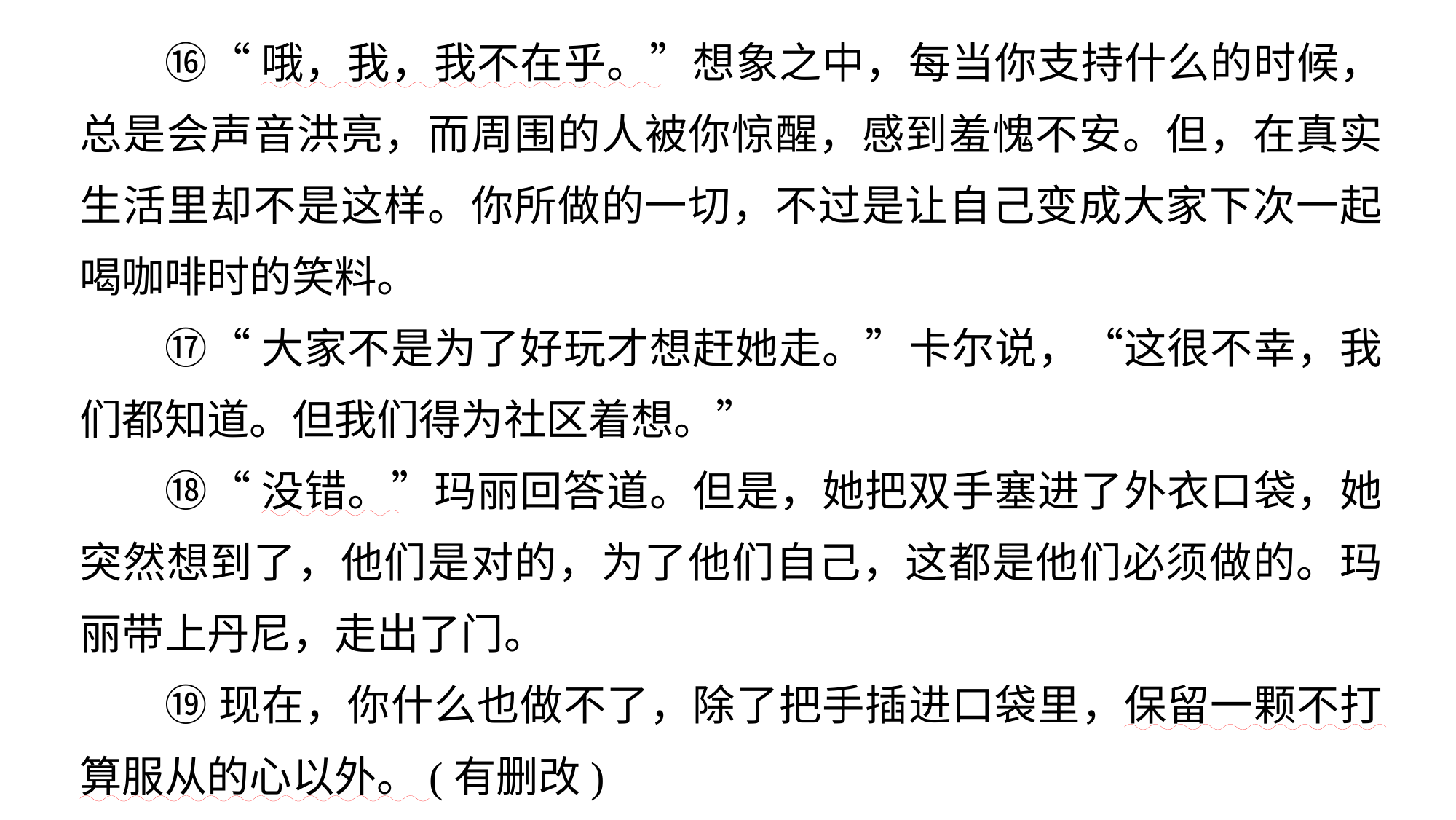

⑯“哦，我，我不在乎。”想象之中，每当你支持什么的时候，总是会声音洪亮，而周围的人被你惊醒，感到羞愧不安。但，在真实生活里却不是这样。你所做的一切，不过是让自己变成大家下次一起喝咖啡时的笑料。
⑰“大家不是为了好玩才想赶她走。”卡尔说，“这很不幸，我们都知道。但我们得为社区着想。”
⑱“没错。”玛丽回答道。但是，她把双手塞进了外衣口袋，她突然想到了，他们是对的，为了他们自己，这都是他们必须做的。玛丽带上丹尼，走出了门。
⑲现在，你什么也做不了，除了把手插进口袋里，保留一颗不打算服从的心以外。(有删改)